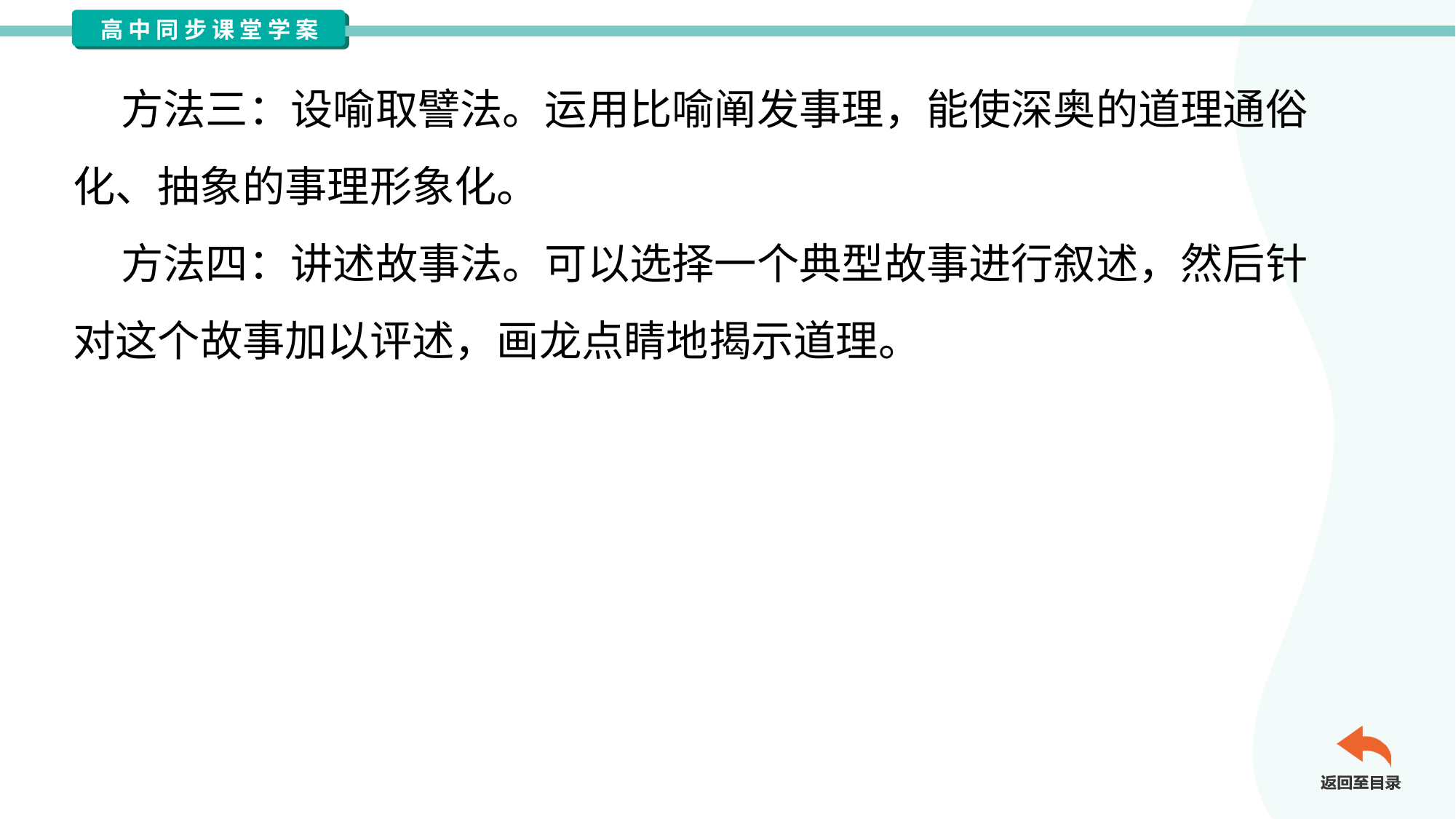

方法三：设喻取譬法。运用比喻阐发事理，能使深奥的道理通俗
化、抽象的事理形象化。
    方法四：讲述故事法。可以选择一个典型故事进行叙述，然后针
对这个故事加以评述，画龙点睛地揭示道理。